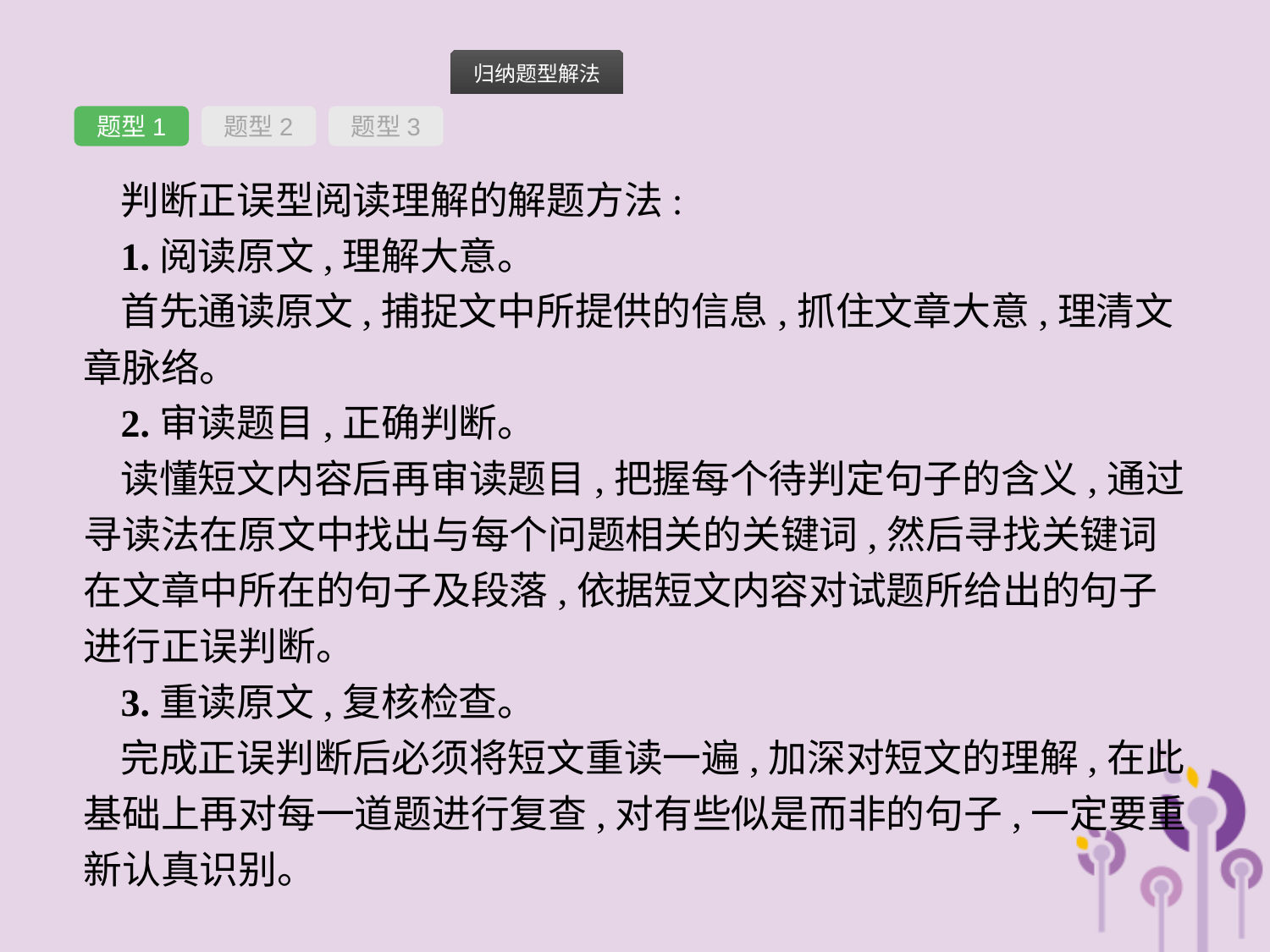

题型1
题型2
题型3
判断正误型阅读理解的解题方法:
1.阅读原文,理解大意。
首先通读原文,捕捉文中所提供的信息,抓住文章大意,理清文章脉络。
2.审读题目,正确判断。
读懂短文内容后再审读题目,把握每个待判定句子的含义,通过寻读法在原文中找出与每个问题相关的关键词,然后寻找关键词在文章中所在的句子及段落,依据短文内容对试题所给出的句子进行正误判断。
3.重读原文,复核检查。
完成正误判断后必须将短文重读一遍,加深对短文的理解,在此基础上再对每一道题进行复查,对有些似是而非的句子,一定要重新认真识别。